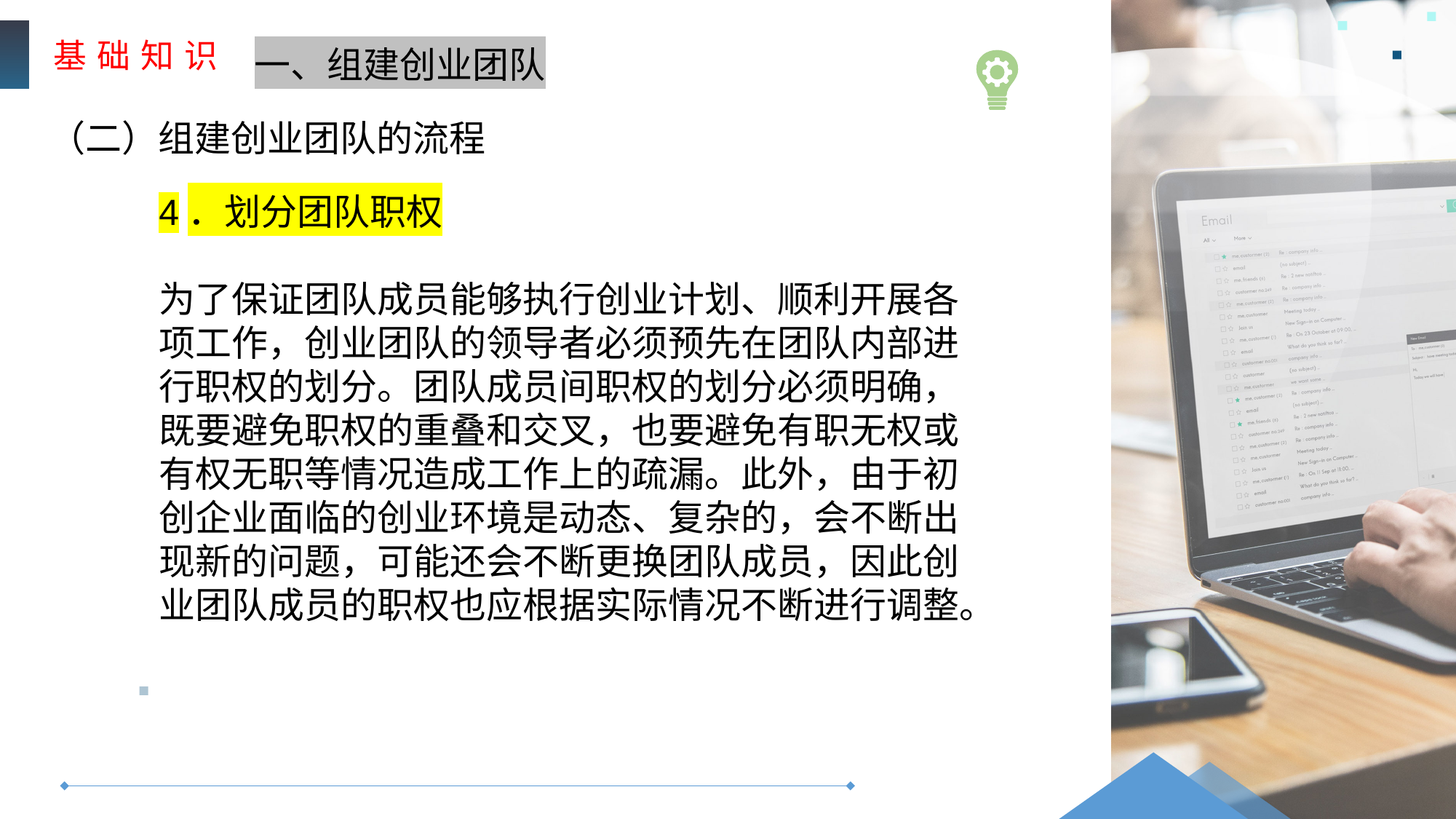

基 础 知 识

一、组建创业团队

（二）组建创业团队的流程
4．划分团队职权

为了保证团队成员能够执行创业计划、顺利开展各项工作，创业团队的领导者必须预先在团队内部进行职权的划分。团队成员间职权的划分必须明确，既要避免职权的重叠和交叉，也要避免有职无权或有权无职等情况造成工作上的疏漏。此外，由于初创企业面临的创业环境是动态、复杂的，会不断出现新的问题，可能还会不断更换团队成员，因此创业团队成员的职权也应根据实际情况不断进行调整。